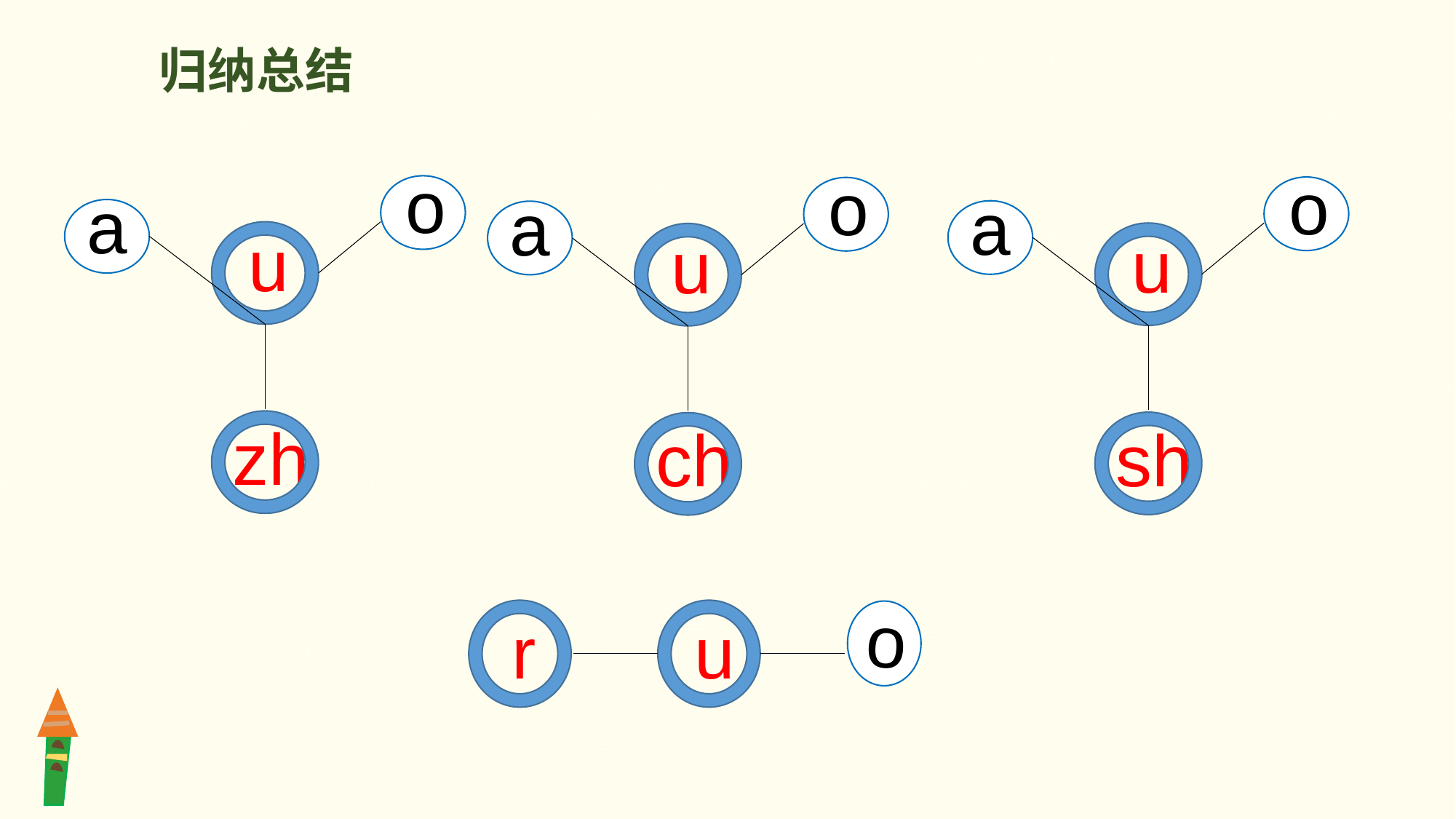

归纳总结
o

a

u

zh

o

a

u

sh

o

a

u

ch

o

u

r